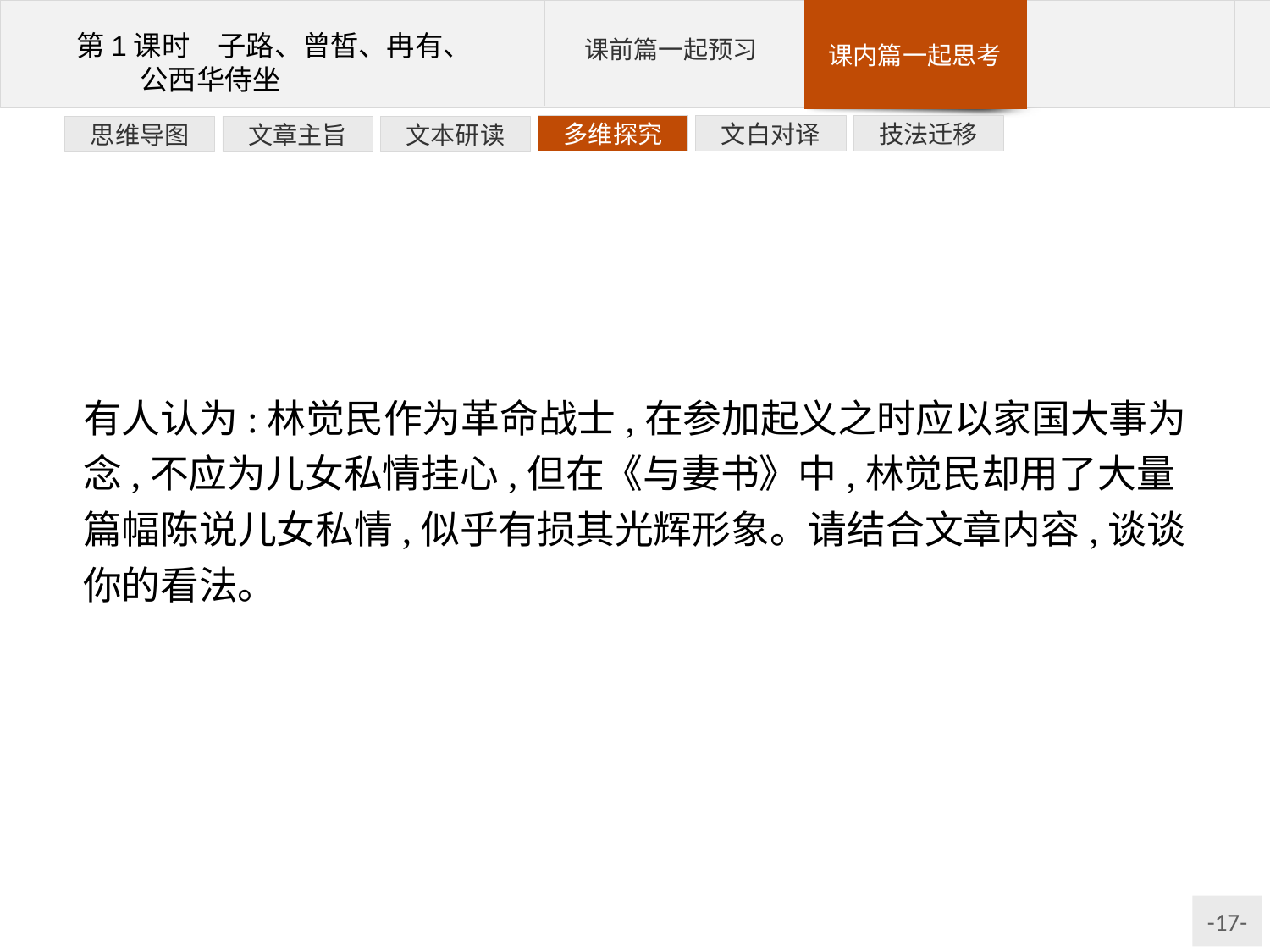

技法迁移
文白对译
多维探究
文本研读
文章主旨
思维导图
有人认为:林觉民作为革命战士,在参加起义之时应以家国大事为念,不应为儿女私情挂心,但在《与妻书》中,林觉民却用了大量篇幅陈说儿女私情,似乎有损其光辉形象。请结合文章内容,谈谈你的看法。